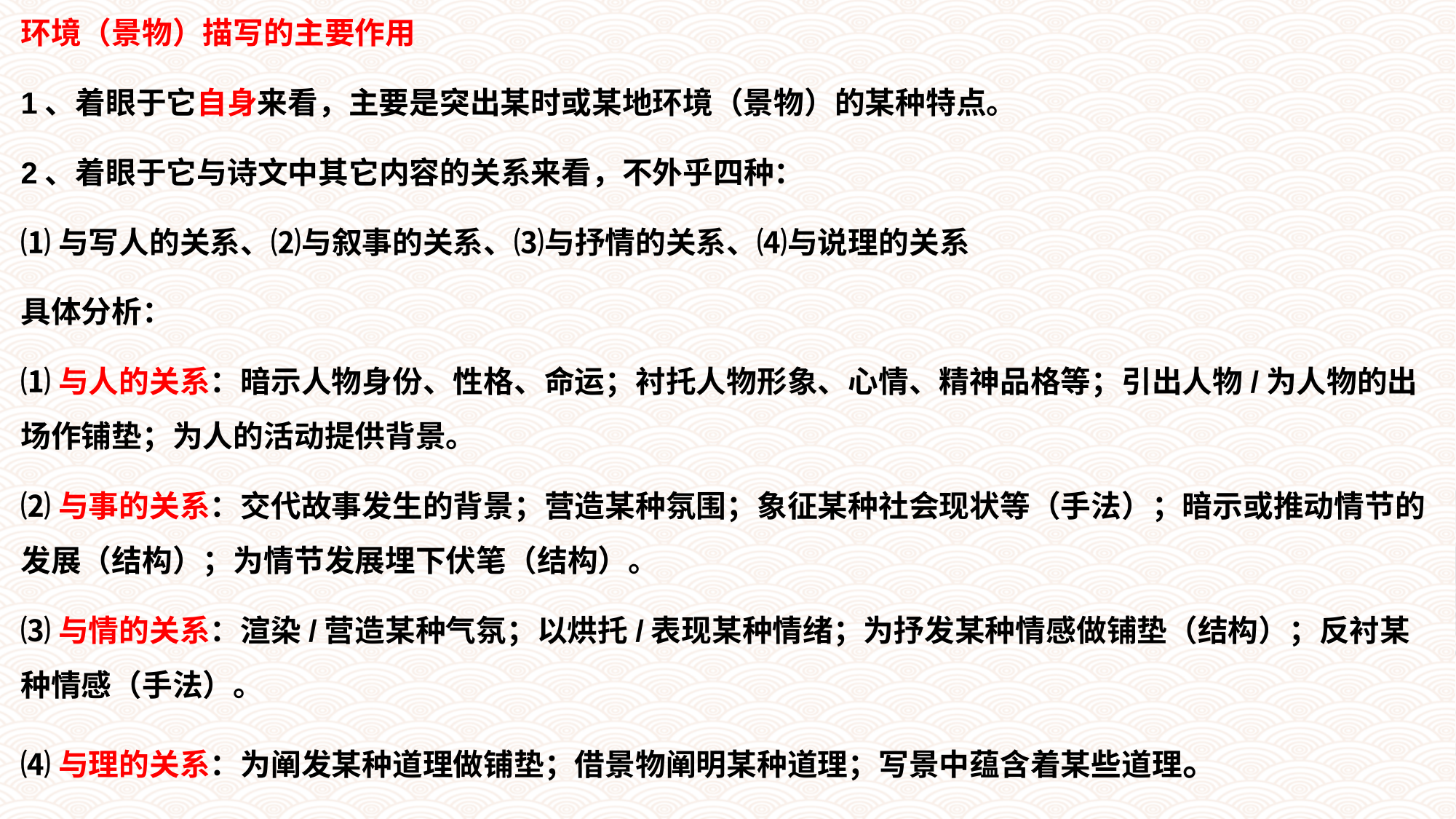

环境（景物）描写的主要作用
1、着眼于它自身来看，主要是突出某时或某地环境（景物）的某种特点。
2、着眼于它与诗文中其它内容的关系来看，不外乎四种：
⑴与写人的关系、⑵与叙事的关系、⑶与抒情的关系、⑷与说理的关系
具体分析：
⑴与人的关系：暗示人物身份、性格、命运；衬托人物形象、心情、精神品格等；引出人物/为人物的出场作铺垫；为人的活动提供背景。
⑵与事的关系：交代故事发生的背景；营造某种氛围；象征某种社会现状等（手法）；暗示或推动情节的发展（结构）；为情节发展埋下伏笔（结构）。
⑶与情的关系：渲染/营造某种气氛；以烘托/表现某种情绪；为抒发某种情感做铺垫（结构）；反衬某种情感（手法）。
⑷与理的关系：为阐发某种道理做铺垫；借景物阐明某种道理；写景中蕴含着某些道理。